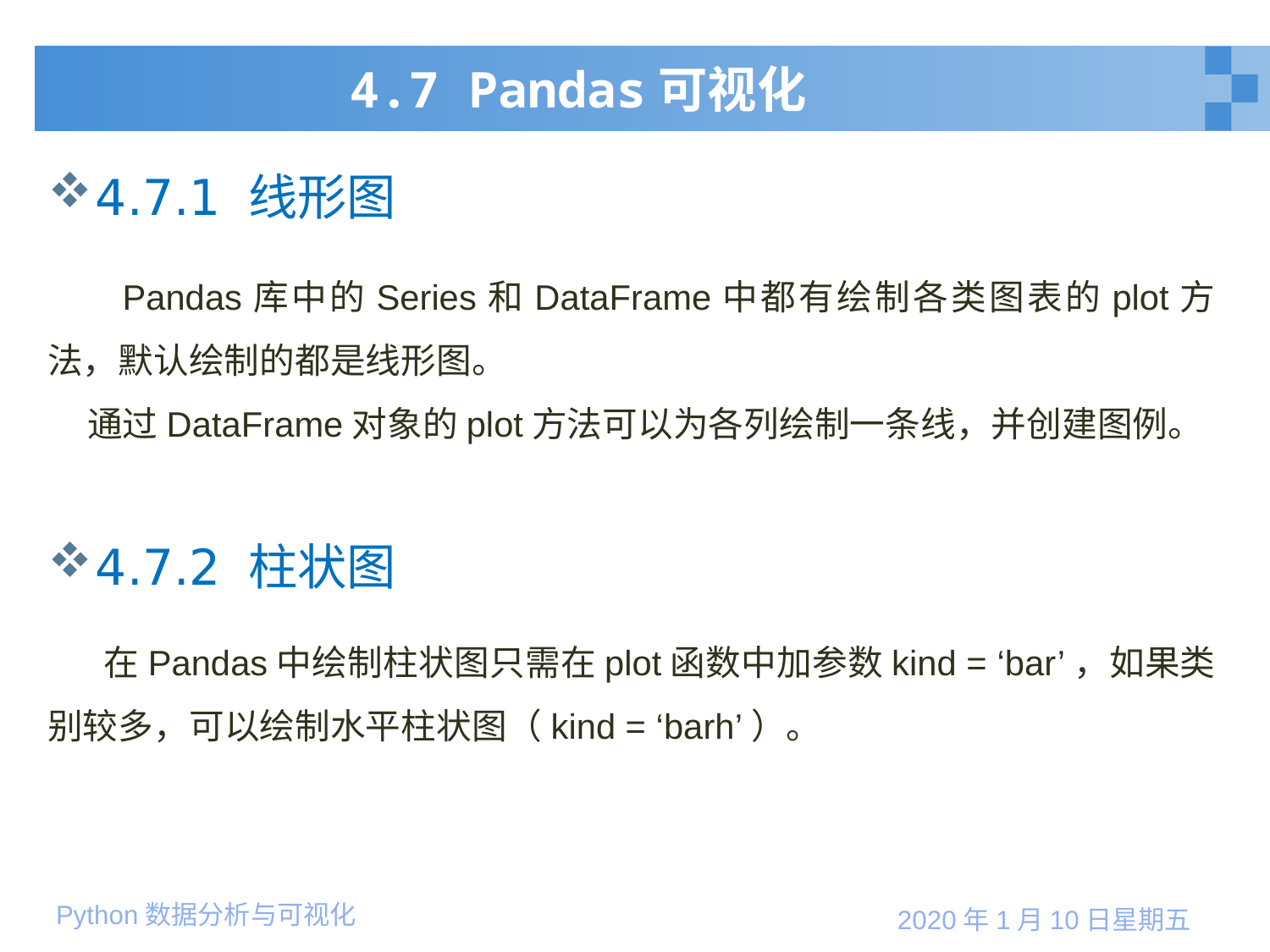

# 4.7 Pandas可视化
4.7.1 线形图
      Pandas库中的Series和DataFrame中都有绘制各类图表的plot方法，默认绘制的都是线形图。
    通过DataFrame对象的plot方法可以为各列绘制一条线，并创建图例。
4.7.2 柱状图
      在Pandas中绘制柱状图只需在plot函数中加参数kind = ‘bar’，如果类别较多，可以绘制水平柱状图（kind = ‘barh’）。
2020年1月10日星期五